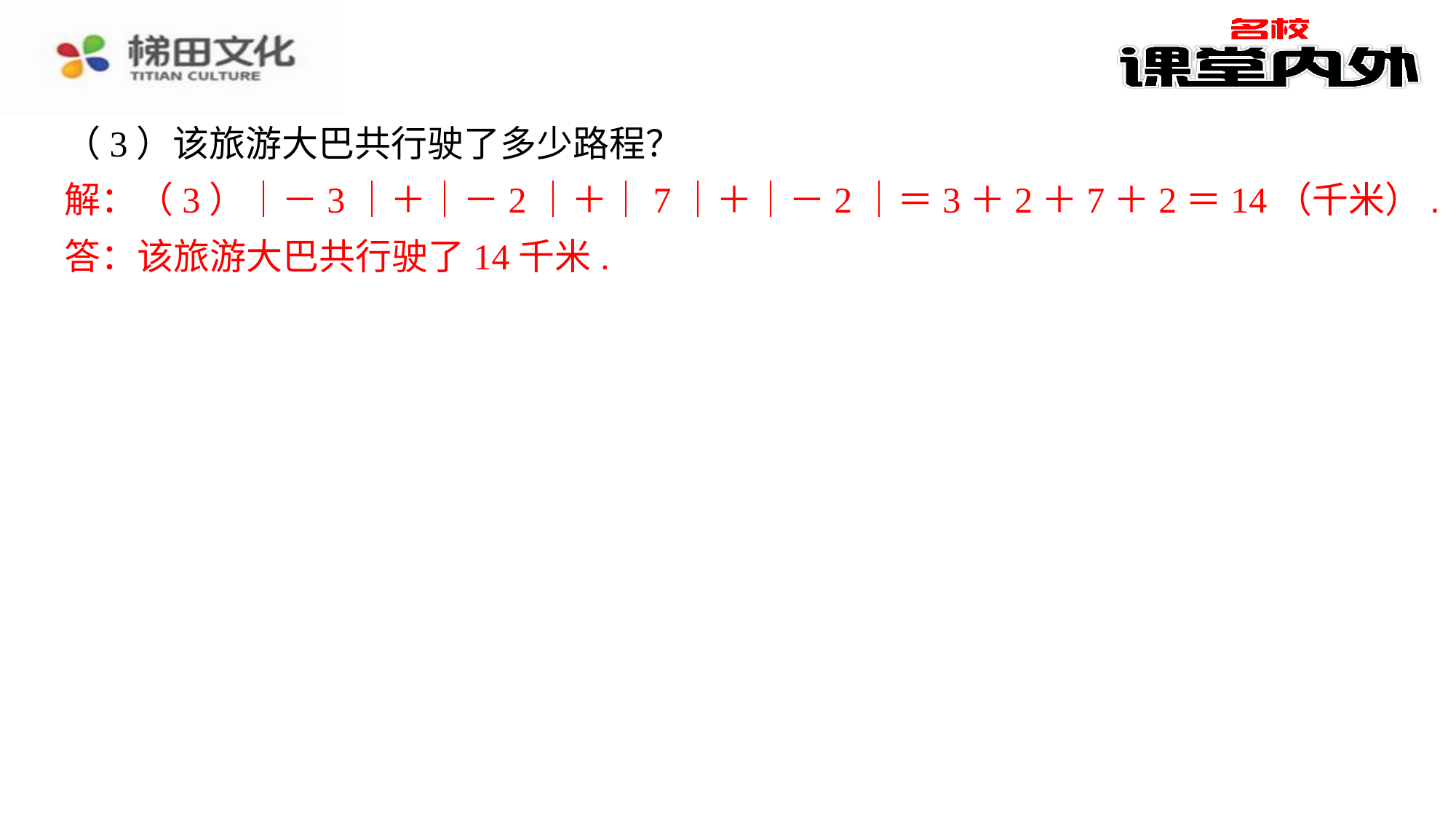

（3）该旅游大巴共行驶了多少路程？
解：（3）｜－3｜＋｜－2｜＋｜7｜＋｜－2｜＝3＋2＋7＋2＝14（千米）.
答：该旅游大巴共行驶了14千米.
解：（3）｜－3｜＋｜－2｜＋｜7｜＋｜－2｜＝3＋2＋7＋2＝14（千米）.
答：该旅游大巴共行驶了14千米.